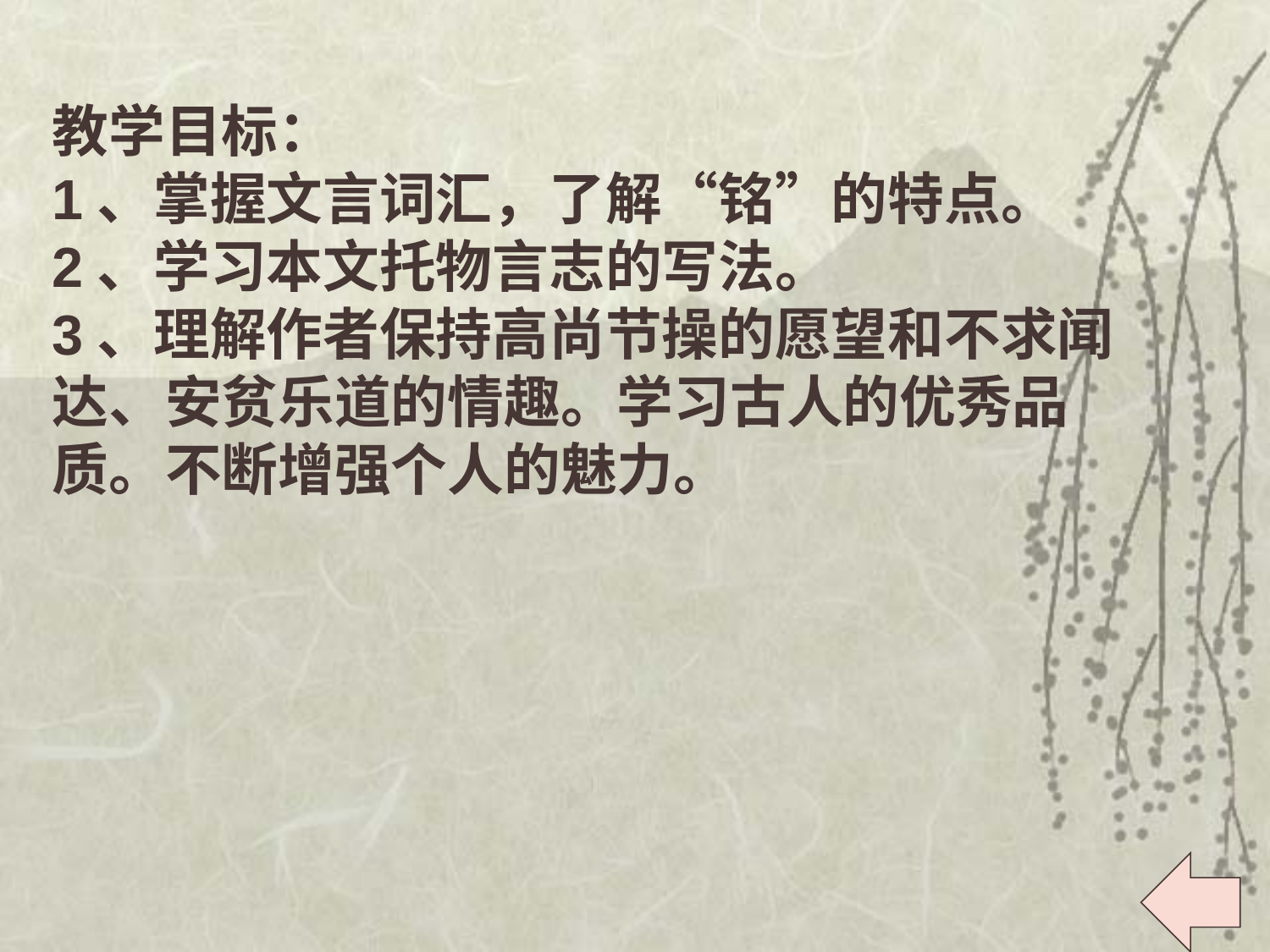

教学目标：
1、掌握文言词汇，了解“铭”的特点。
2、学习本文托物言志的写法。
3、理解作者保持高尚节操的愿望和不求闻达、安贫乐道的情趣。学习古人的优秀品质。不断增强个人的魅力。